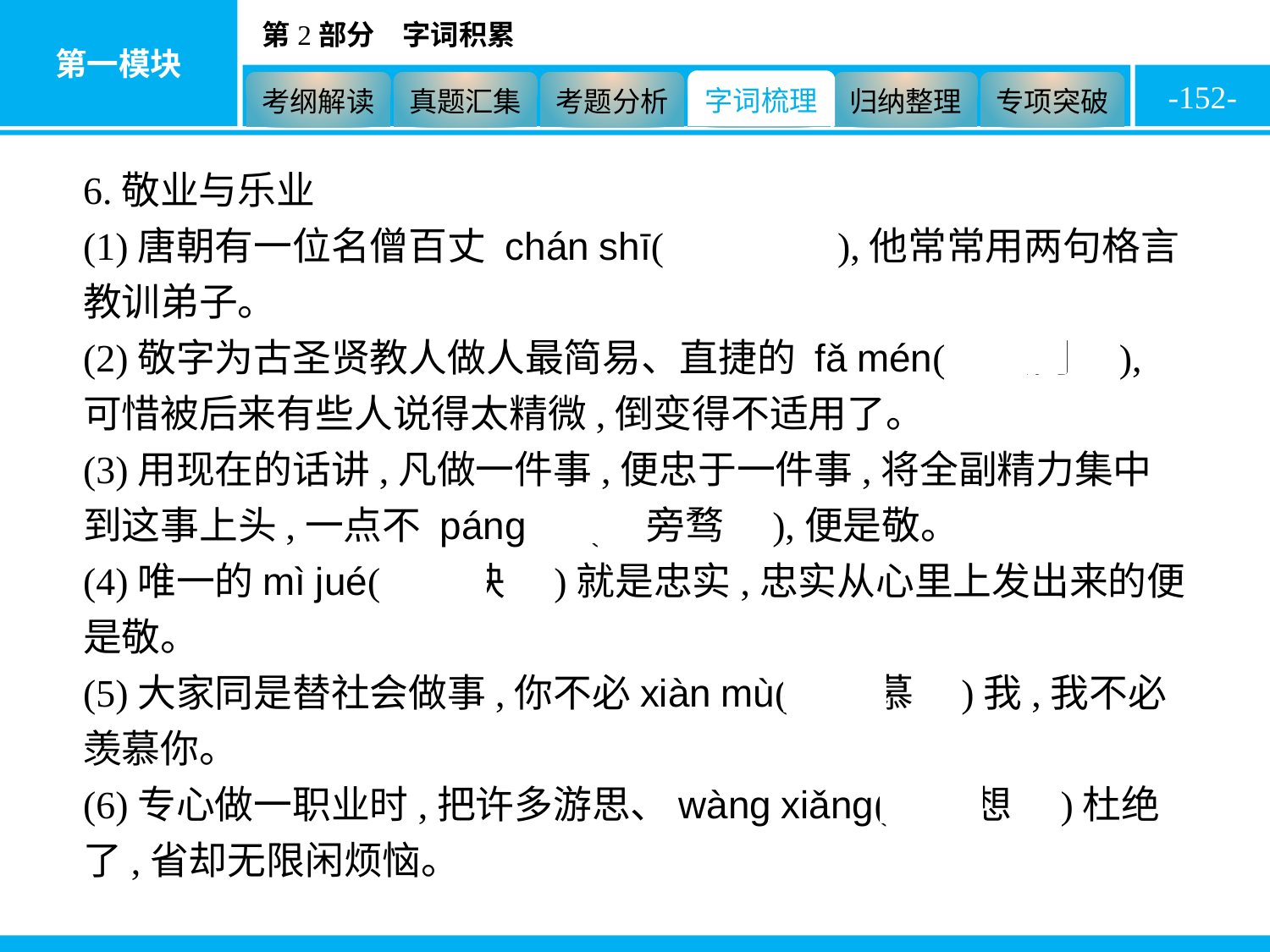

-152-
6.敬业与乐业
(1)唐朝有一位名僧百丈 chán shī(　禅师　),他常常用两句格言教训弟子。
(2)敬字为古圣贤教人做人最简易、直捷的 fǎ mén(　法门　),可惜被后来有些人说得太精微,倒变得不适用了。
(3)用现在的话讲,凡做一件事,便忠于一件事,将全副精力集中到这事上头,一点不 páng wù(　旁骛　),便是敬。
(4)唯一的mì jué(　秘诀　)就是忠实,忠实从心里上发出来的便是敬。
(5)大家同是替社会做事,你不必xiàn mù(　羡慕　)我,我不必羡慕你。
(6)专心做一职业时,把许多游思、wàng xiǎng(　妄想　)杜绝了,省却无限闲烦恼。